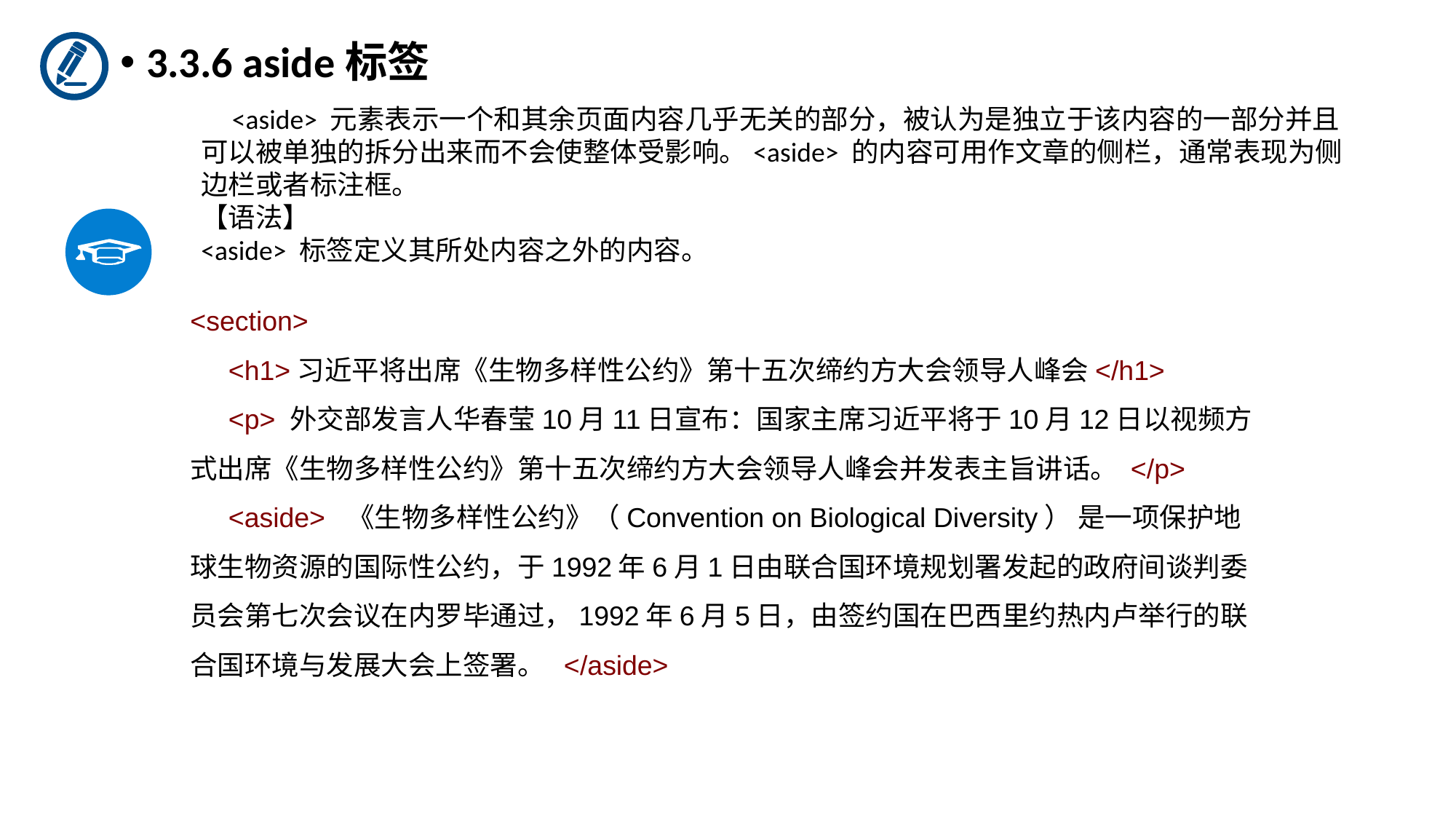

3.3.6 aside标签
     <aside> 元素表示一个和其余页面内容几乎无关的部分，被认为是独立于该内容的一部分并且可以被单独的拆分出来而不会使整体受影响。<aside> 的内容可用作文章的侧栏，通常表现为侧边栏或者标注框。
【语法】
<aside> 标签定义其所处内容之外的内容。

<section>
     <h1>习近平将出席《生物多样性公约》第十五次缔约方大会领导人峰会</h1>
     <p> 外交部发言人华春莹10月11日宣布：国家主席习近平将于10月12日以视频方式出席《生物多样性公约》第十五次缔约方大会领导人峰会并发表主旨讲话。 </p>
     <aside>  《生物多样性公约》（Convention on Biological Diversity） 是一项保护地球生物资源的国际性公约，于1992年6月1日由联合国环境规划署发起的政府间谈判委员会第七次会议在内罗毕通过，1992年6月5日，由签约国在巴西里约热内卢举行的联合国环境与发展大会上签署。  </aside>